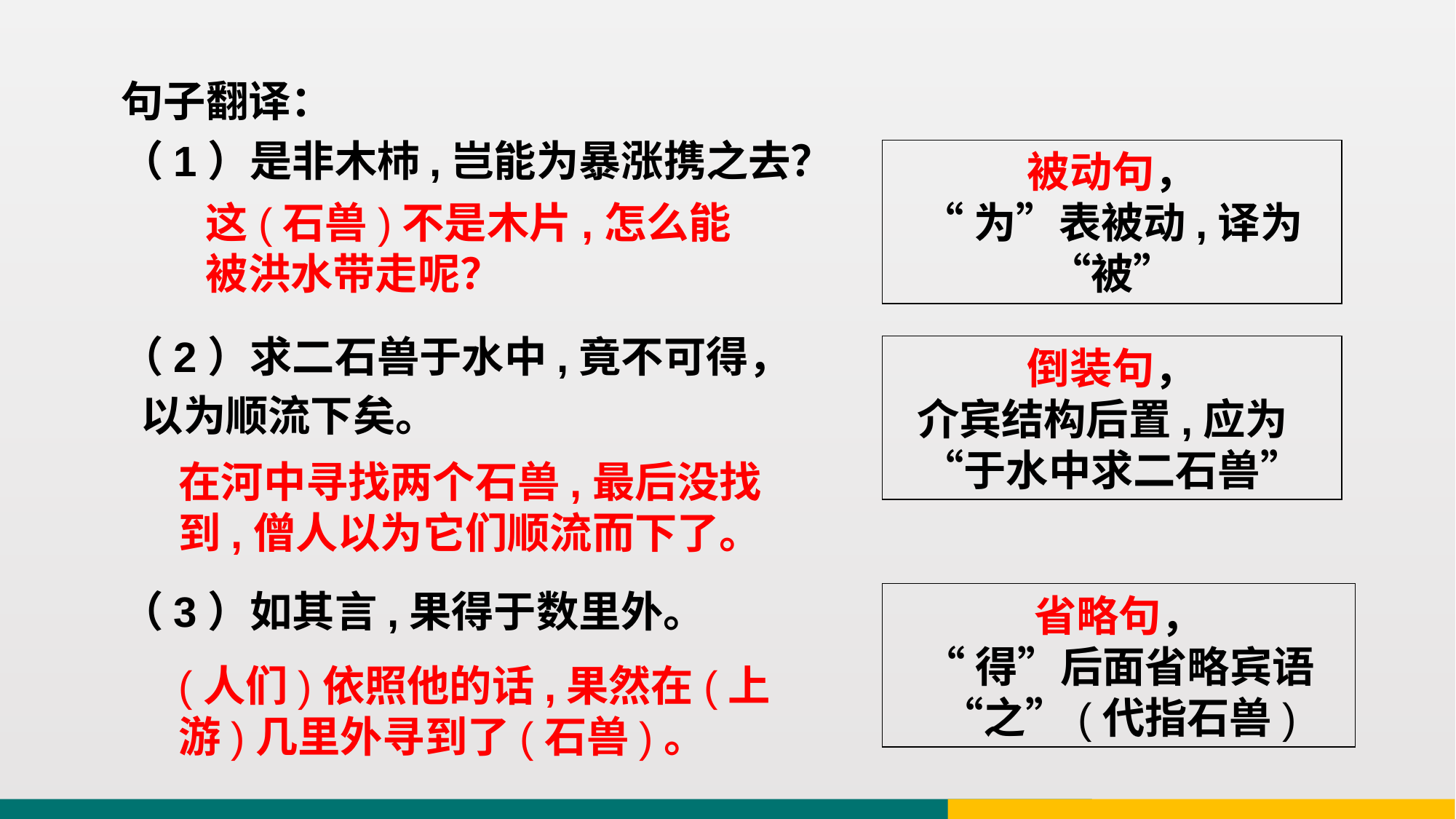

句子翻译：
（1）是非木杮,岂能为暴涨携之去？

（2）求二石兽于水中,竟不可得，
 以为顺流下矣。

（3）如其言,果得于数里外。
被动句，
“为”表被动,译为“被”
这(石兽)不是木片,怎么能被洪水带走呢？
倒装句，
介宾结构后置,应为   “于水中求二石兽”
在河中寻找两个石兽,最后没找到,僧人以为它们顺流而下了。
省略句，
“得”后面省略宾语“之”(代指石兽)
(人们)依照他的话,果然在(上游)几里外寻到了(石兽)。